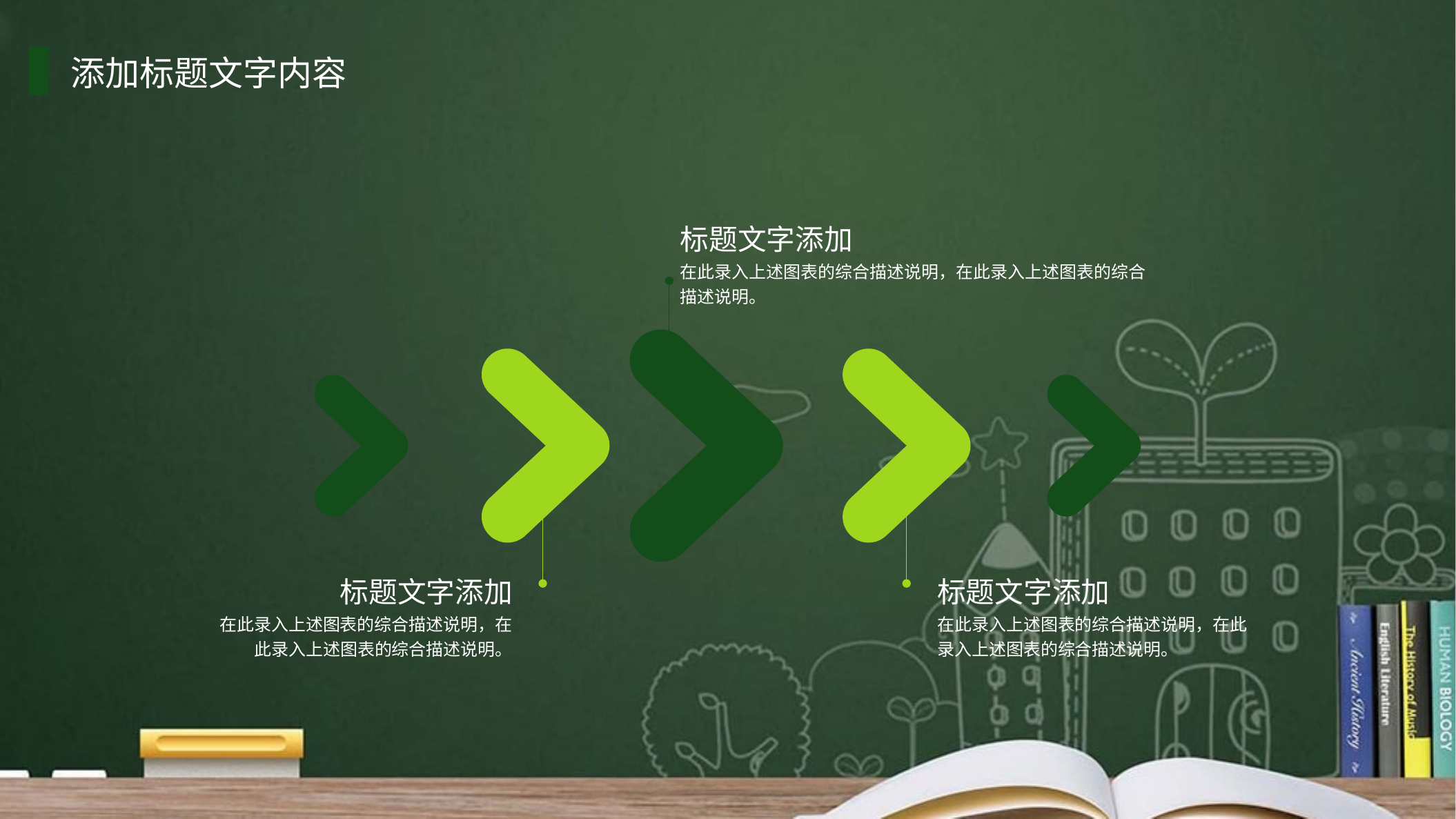

添加标题文字内容

标题文字添加
在此录入上述图表的综合描述说明，在此录入上述图表的综合描述说明。

标题文字添加
在此录入上述图表的综合描述说明，在此录入上述图表的综合描述说明。
标题文字添加
在此录入上述图表的综合描述说明，在此录入上述图表的综合描述说明。